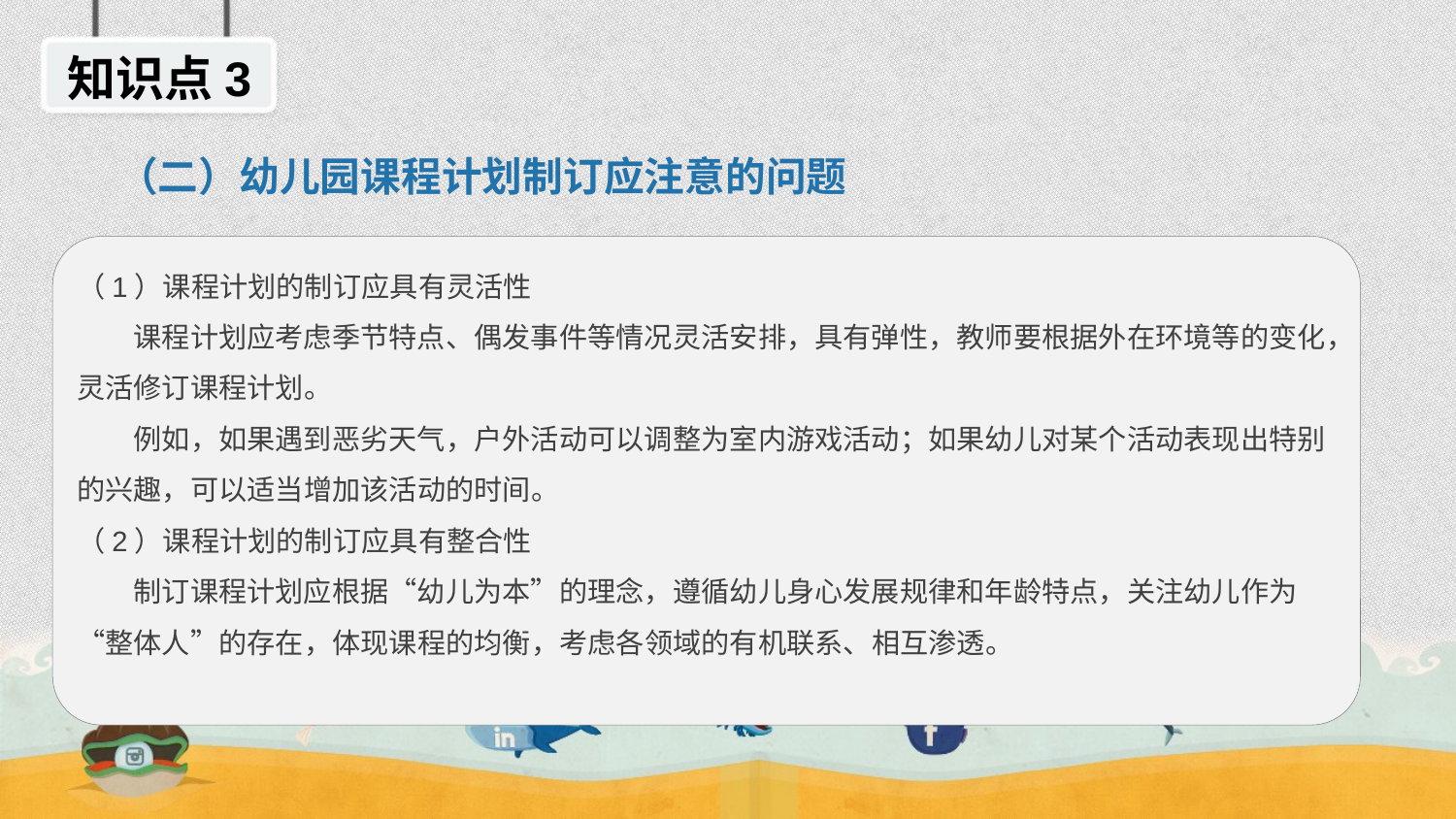

知识点3
（二）幼儿园课程计划制订应注意的问题
（1）课程计划的制订应具有灵活性
课程计划应考虑季节特点、偶发事件等情况灵活安排，具有弹性，教师要根据外在环境等的变化，灵活修订课程计划。
例如，如果遇到恶劣天气，户外活动可以调整为室内游戏活动；如果幼儿对某个活动表现出特别的兴趣，可以适当增加该活动的时间。
（2）课程计划的制订应具有整合性
制订课程计划应根据“幼儿为本”的理念，遵循幼儿身心发展规律和年龄特点，关注幼儿作为“整体人”的存在，体现课程的均衡，考虑各领域的有机联系、相互渗透。